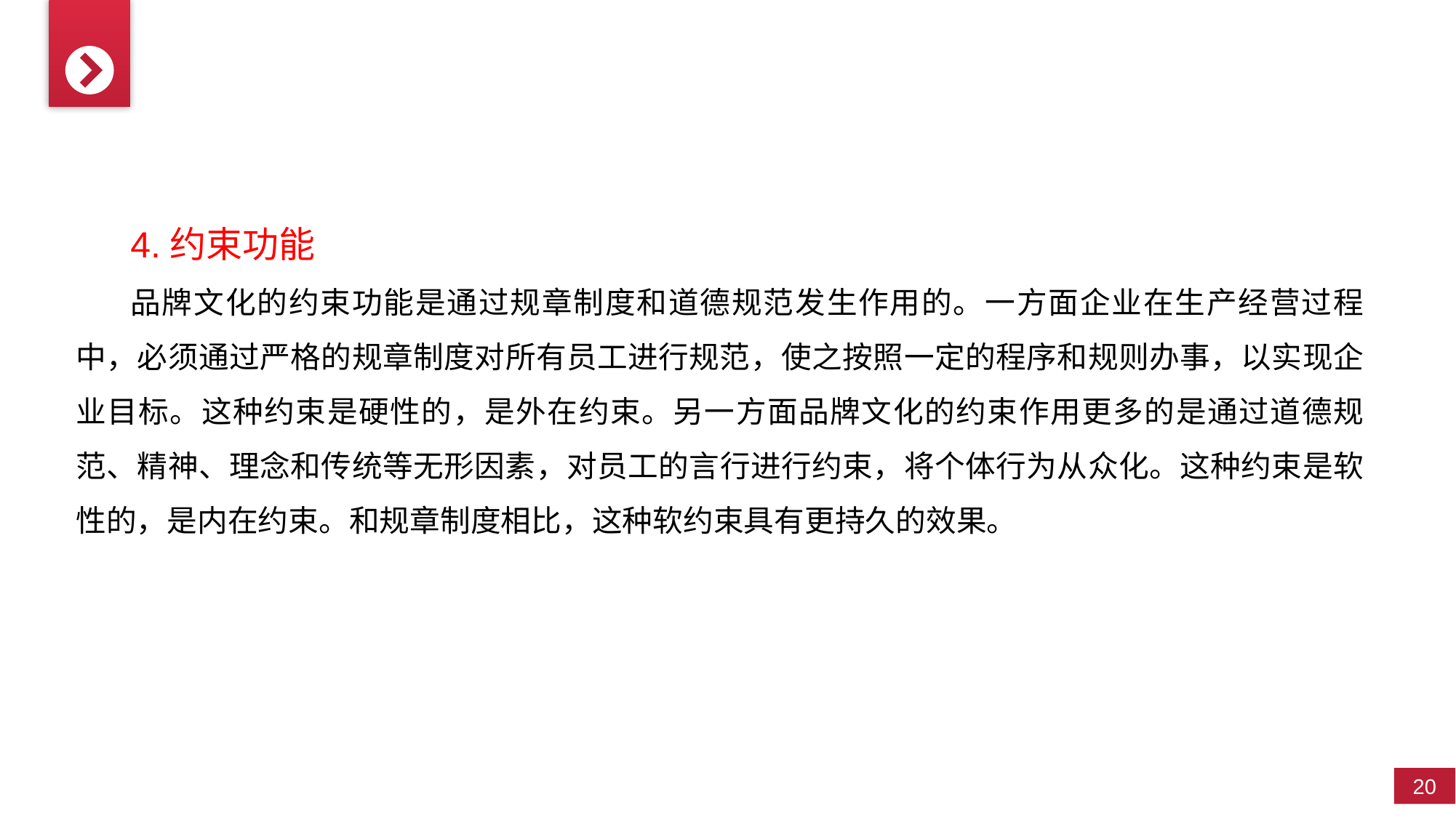

4.约束功能
品牌文化的约束功能是通过规章制度和道德规范发生作用的。一方面企业在生产经营过程中，必须通过严格的规章制度对所有员工进行规范，使之按照一定的程序和规则办事，以实现企业目标。这种约束是硬性的，是外在约束。另一方面品牌文化的约束作用更多的是通过道德规范、精神、理念和传统等无形因素，对员工的言行进行约束，将个体行为从众化。这种约束是软性的，是内在约束。和规章制度相比，这种软约束具有更持久的效果。